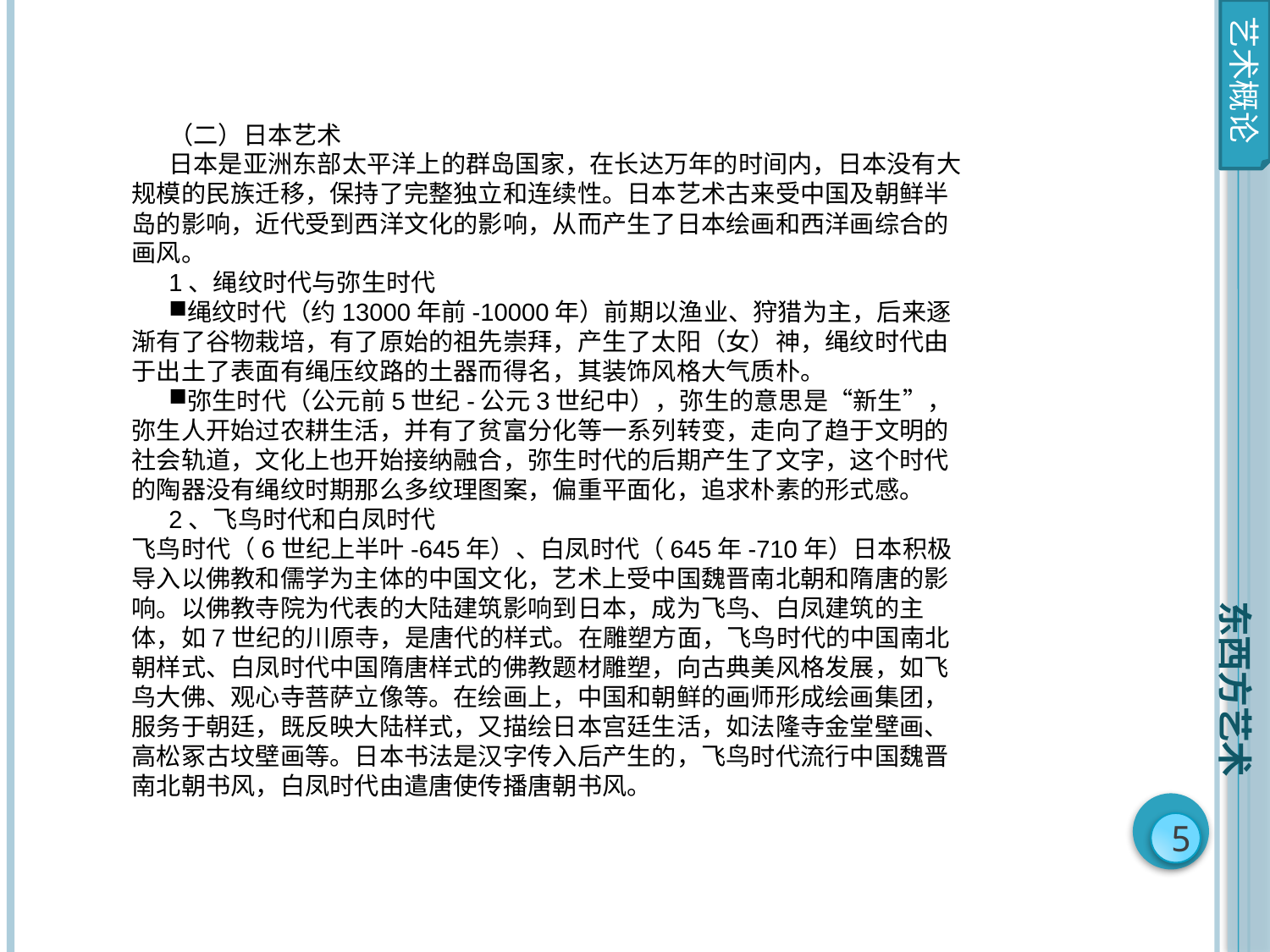

艺术概论
（二）日本艺术
日本是亚洲东部太平洋上的群岛国家，在长达万年的时间内，日本没有大规模的民族迁移，保持了完整独立和连续性。日本艺术古来受中国及朝鲜半岛的影响，近代受到西洋文化的影响，从而产生了日本绘画和西洋画综合的画风。
1、绳纹时代与弥生时代
绳纹时代（约13000年前-10000年）前期以渔业、狩猎为主，后来逐渐有了谷物栽培，有了原始的祖先崇拜，产生了太阳（女）神，绳纹时代由于出土了表面有绳压纹路的土器而得名，其装饰风格大气质朴。
弥生时代（公元前5世纪-公元3世纪中），弥生的意思是“新生”，弥生人开始过农耕生活，并有了贫富分化等一系列转变，走向了趋于文明的社会轨道，文化上也开始接纳融合，弥生时代的后期产生了文字，这个时代的陶器没有绳纹时期那么多纹理图案，偏重平面化，追求朴素的形式感。
2、飞鸟时代和白凤时代
飞鸟时代（6世纪上半叶-645年）、白凤时代（645年-710年）日本积极导入以佛教和儒学为主体的中国文化，艺术上受中国魏晋南北朝和隋唐的影响。以佛教寺院为代表的大陆建筑影响到日本，成为飞鸟、白凤建筑的主体，如7世纪的川原寺，是唐代的样式。在雕塑方面，飞鸟时代的中国南北朝样式、白凤时代中国隋唐样式的佛教题材雕塑，向古典美风格发展，如飞鸟大佛、观心寺菩萨立像等。在绘画上，中国和朝鲜的画师形成绘画集团，服务于朝廷，既反映大陆样式，又描绘日本宫廷生活，如法隆寺金堂壁画、高松冢古坟壁画等。日本书法是汉字传入后产生的，飞鸟时代流行中国魏晋南北朝书风，白凤时代由遣唐使传播唐朝书风。
东西方艺术
5